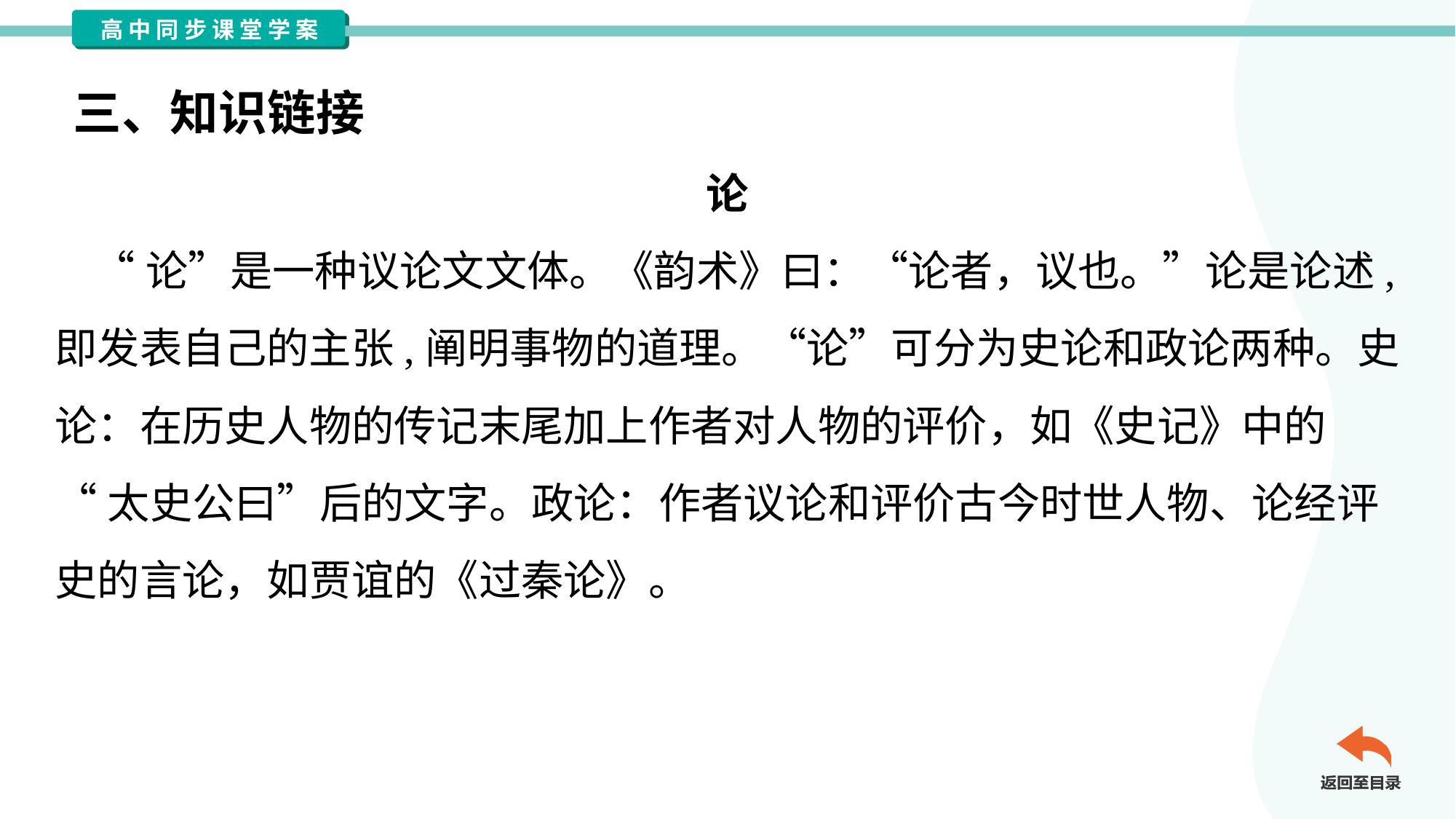

三、知识链接
论
    “论”是一种议论文文体。《韵术》曰：“论者，议也。”论是论述,
即发表自己的主张,阐明事物的道理。“论”可分为史论和政论两种。史
论：在历史人物的传记末尾加上作者对人物的评价，如《史记》中的
“太史公曰”后的文字。政论：作者议论和评价古今时世人物、论经评
史的言论，如贾谊的《过秦论》。